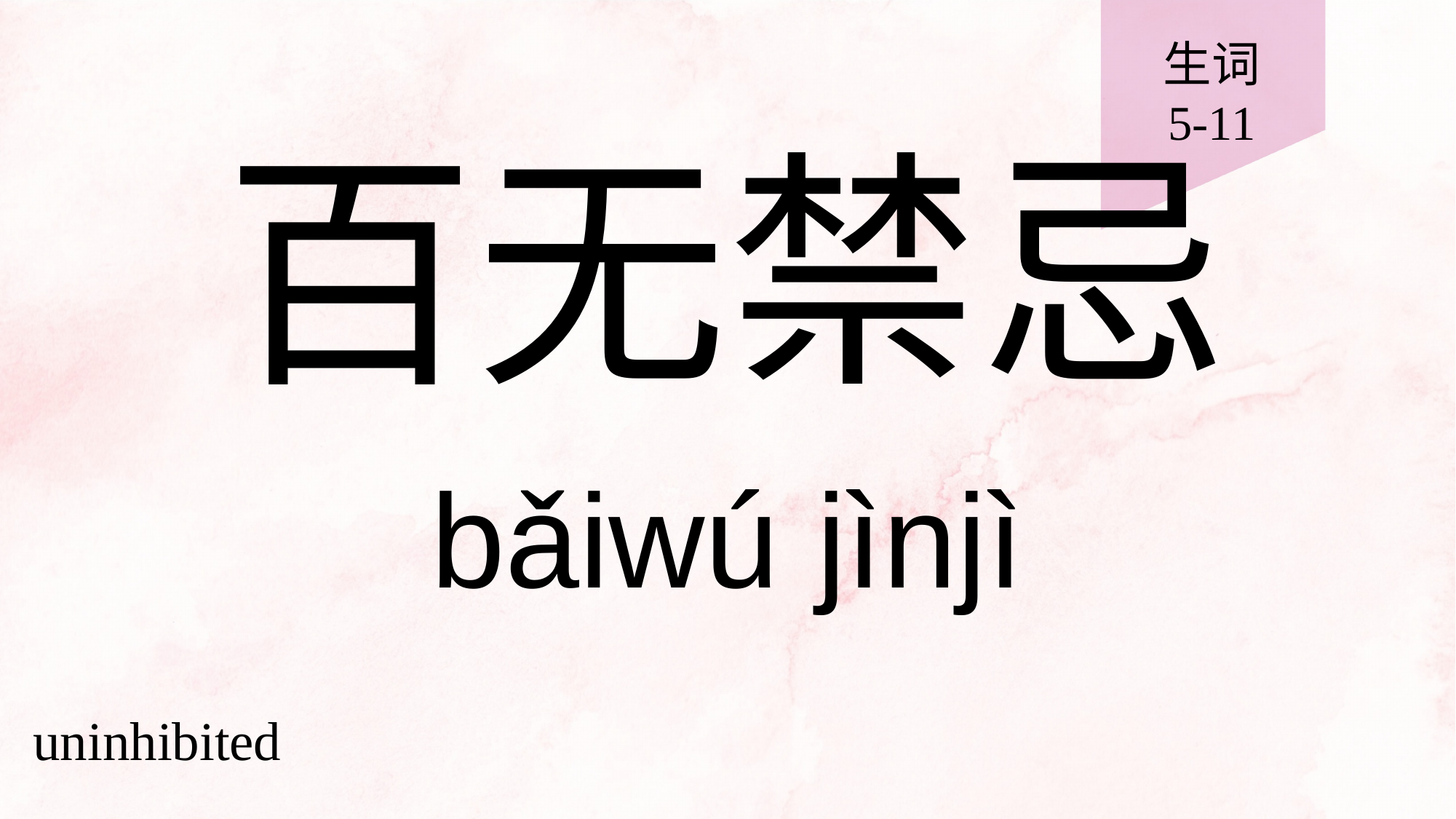

生词
5-11
# 百无禁忌
bǎiwú jìnjì
uninhibited